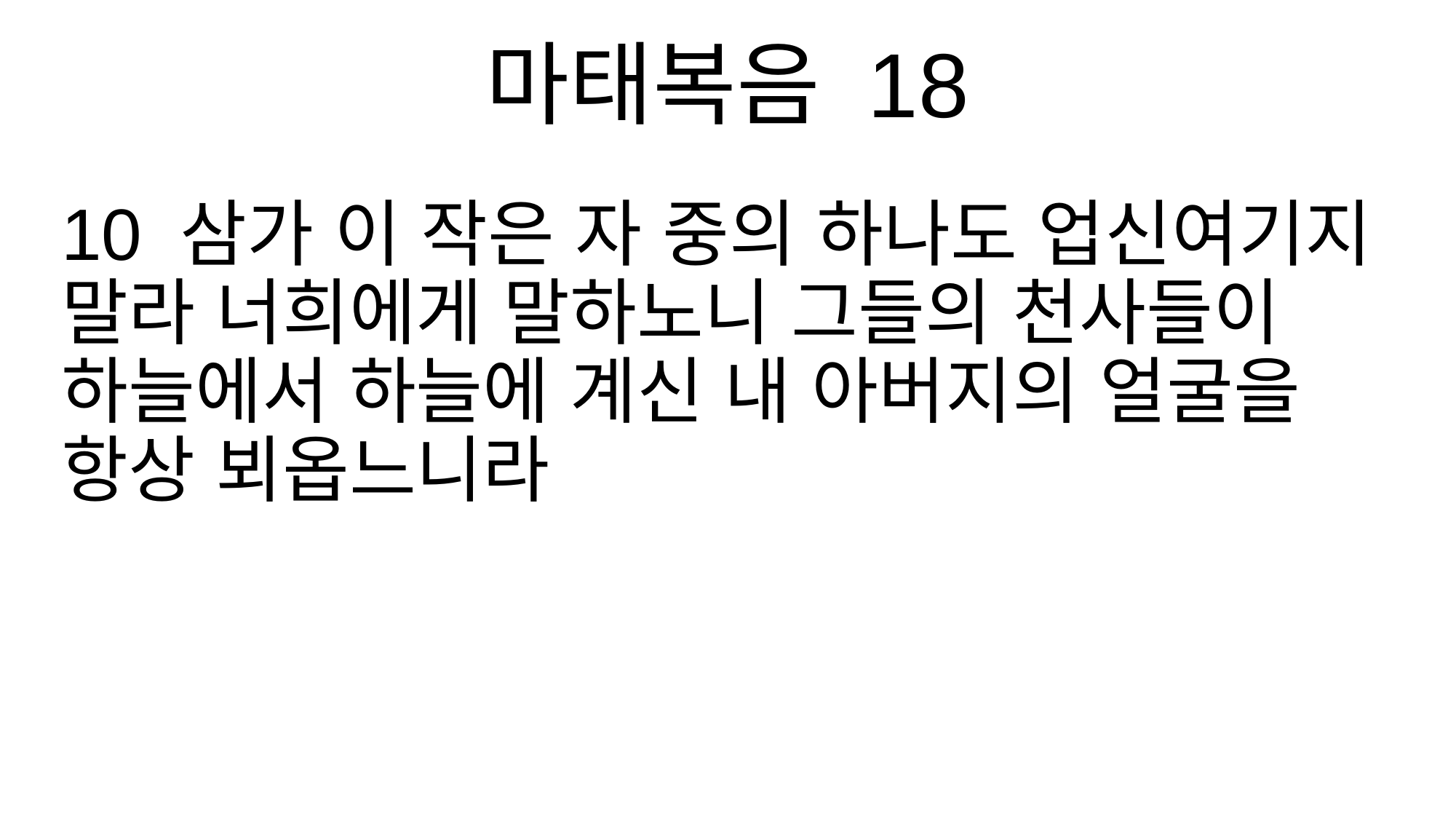

마태복음 18
10 삼가 이 작은 자 중의 하나도 업신여기지 말라 너희에게 말하노니 그들의 천사들이 하늘에서 하늘에 계신 내 아버지의 얼굴을 항상 뵈옵느니라